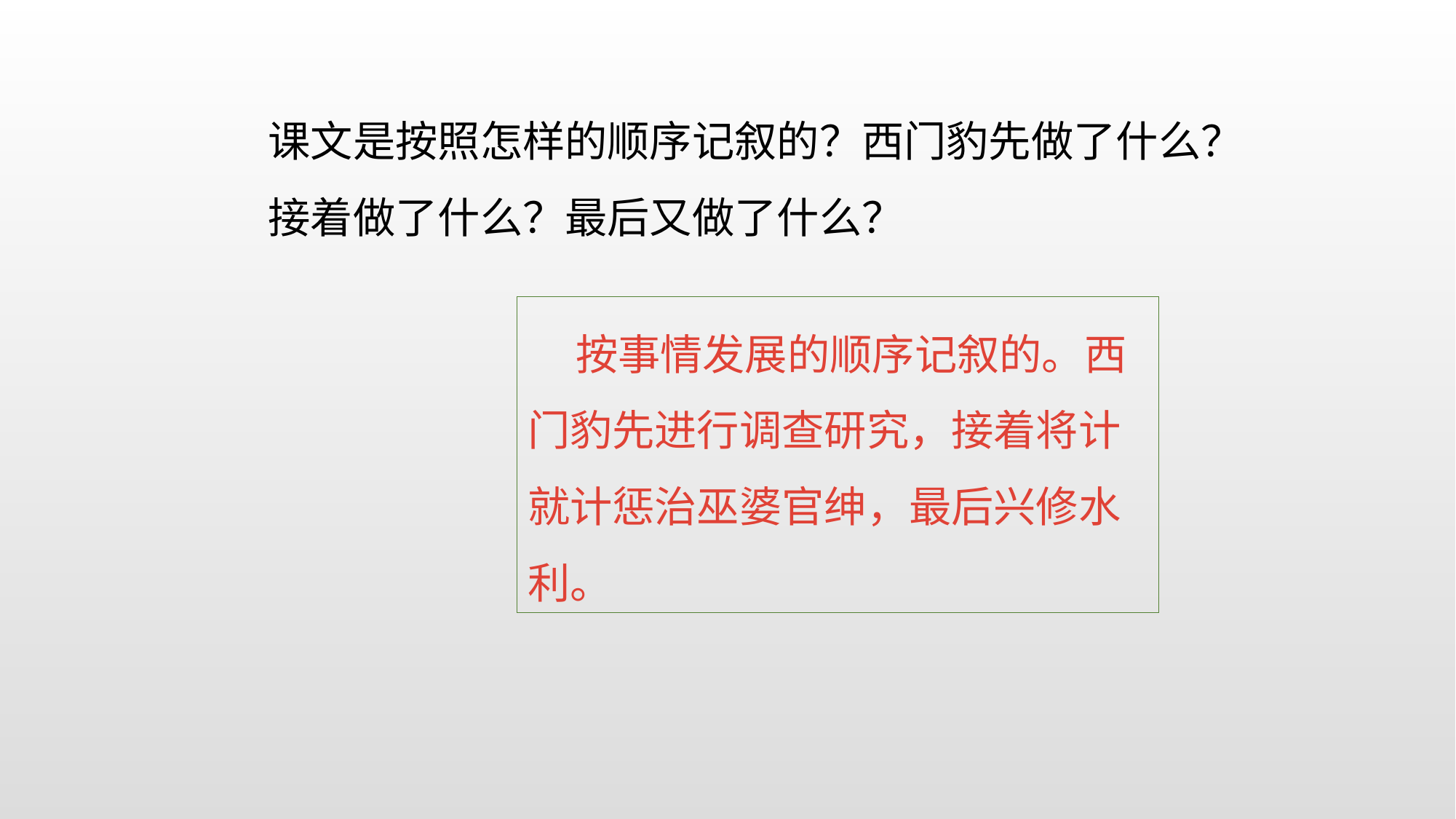

课文是按照怎样的顺序记叙的？西门豹先做了什么？接着做了什么？最后又做了什么？
    按事情发展的顺序记叙的。西门豹先进行调查研究，接着将计就计惩治巫婆官绅，最后兴修水利。